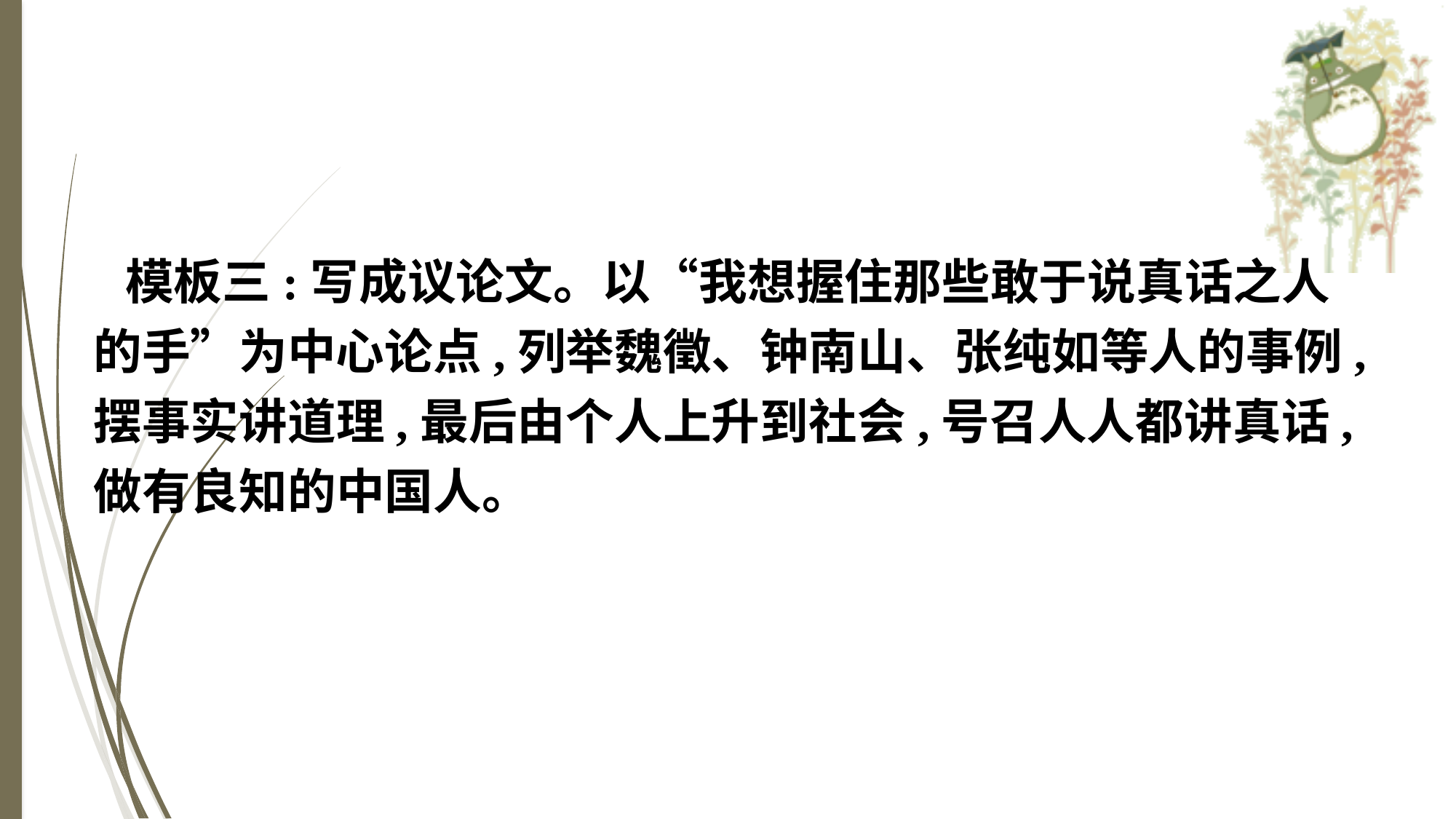

模板三:写成议论文。以“我想握住那些敢于说真话之人的手”为中心论点,列举魏徵、钟南山、张纯如等人的事例,摆事实讲道理,最后由个人上升到社会,号召人人都讲真话,做有良知的中国人。